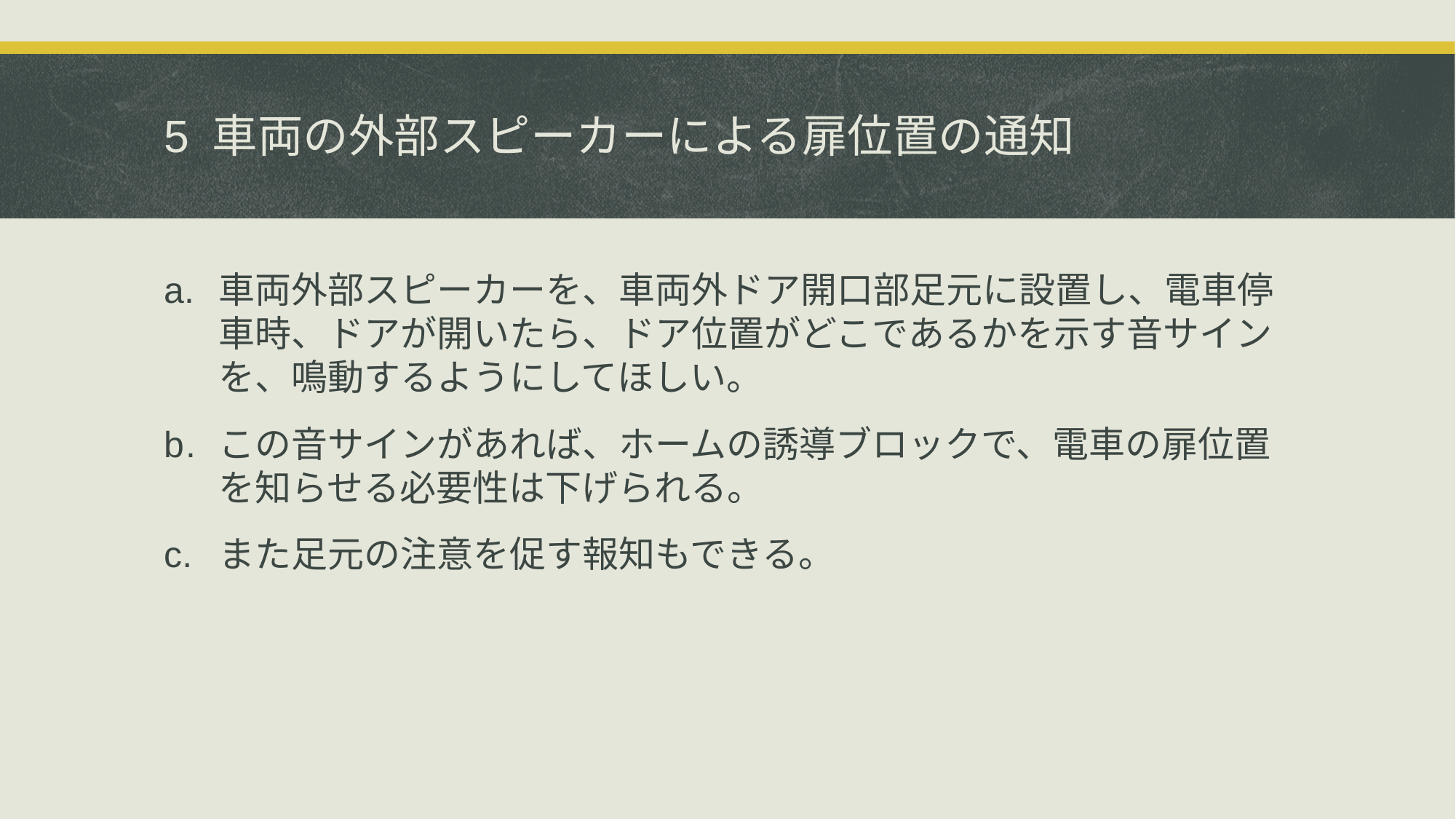

# 5 車両の外部スピーカーによる扉位置の通知
車両外部スピーカーを、車両外ドア開口部足元に設置し、電車停車時、ドアが開いたら、ドア位置がどこであるかを示す音サインを、鳴動するようにしてほしい。
この音サインがあれば、ホームの誘導ブロックで、電車の扉位置を知らせる必要性は下げられる。
また足元の注意を促す報知もできる。